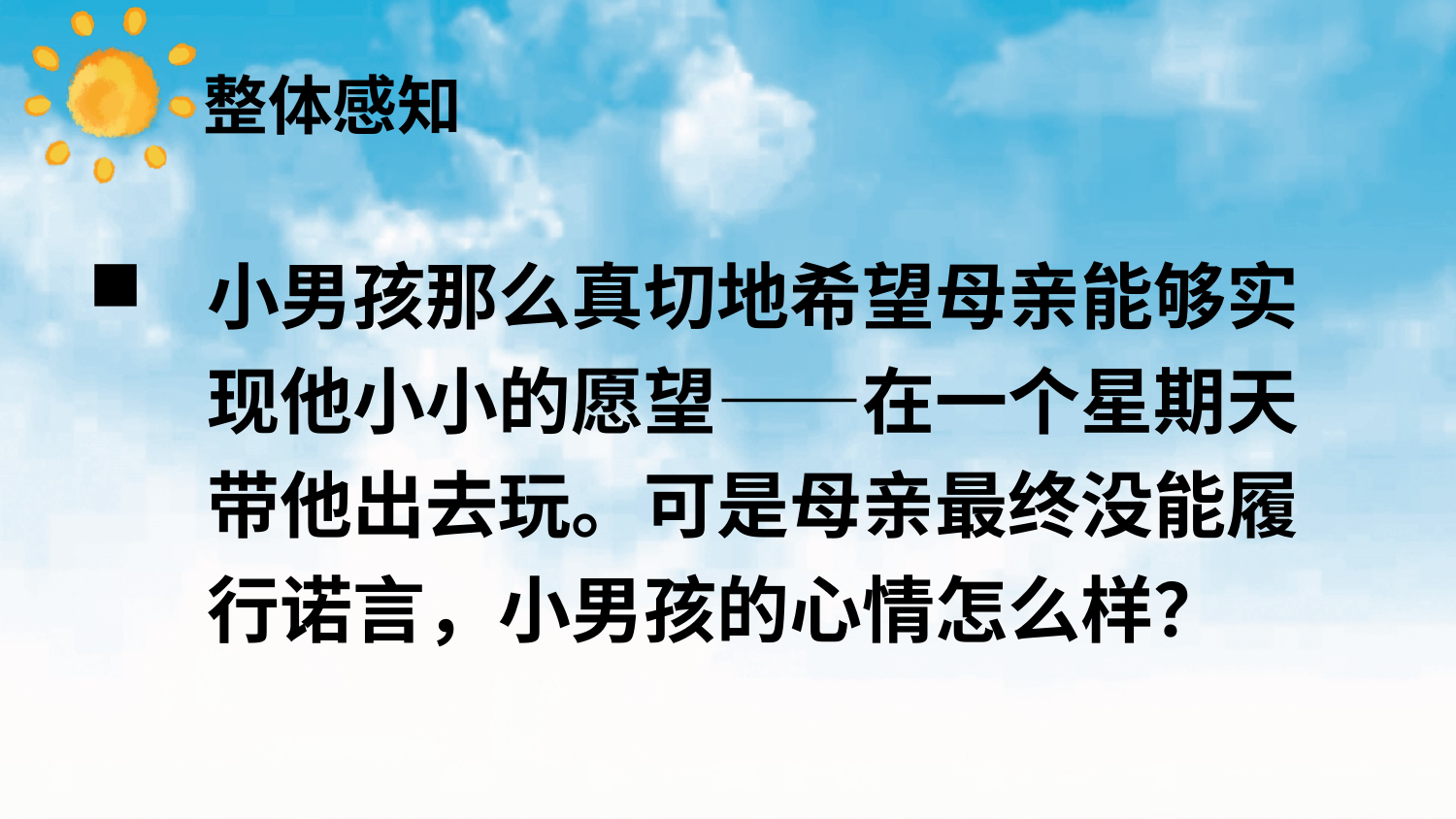

整体感知
小男孩那么真切地希望母亲能够实现他小小的愿望——在一个星期天带他出去玩。可是母亲最终没能履行诺言，小男孩的心情怎么样？